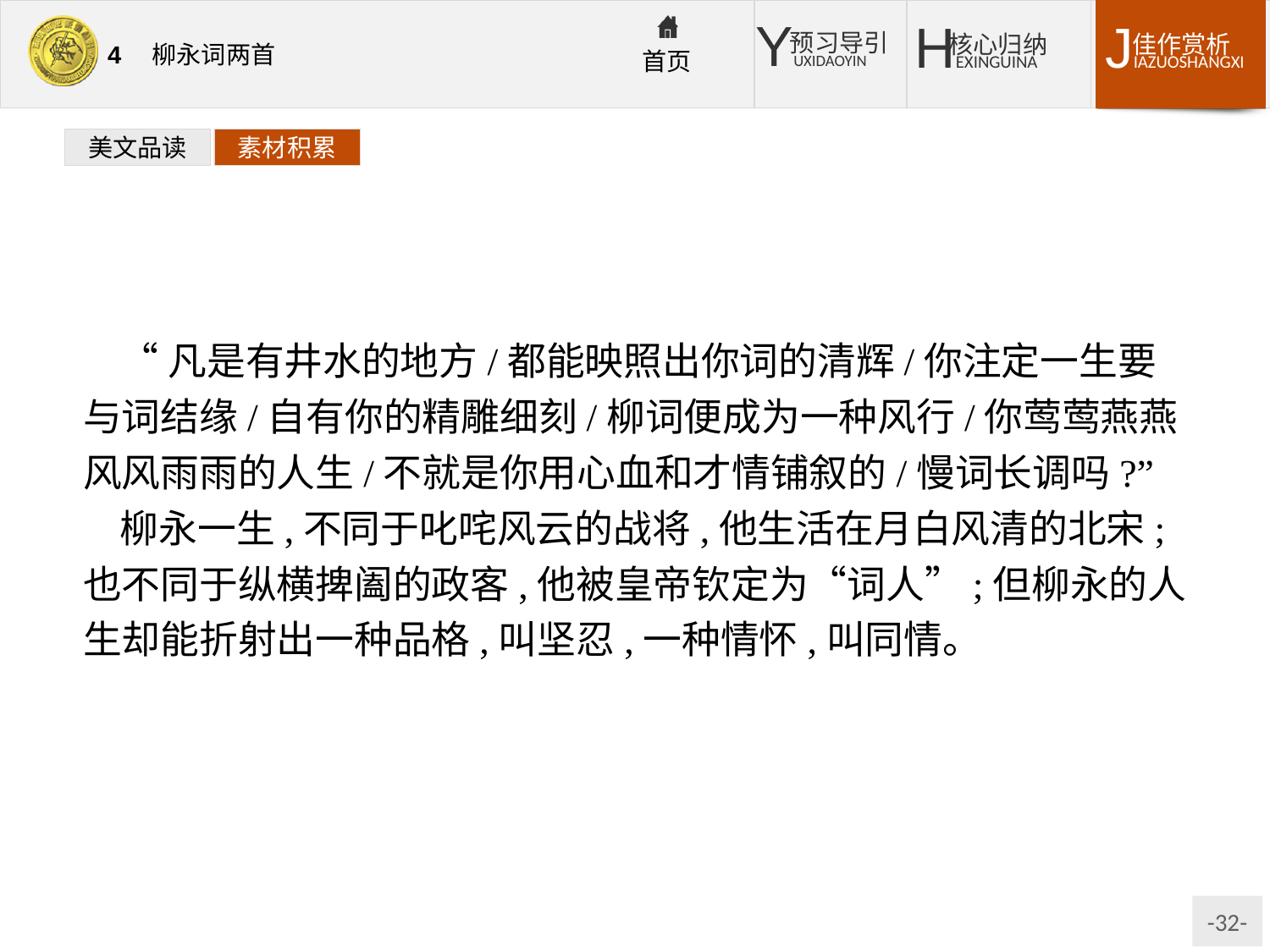

美文品读
素材积累
“凡是有井水的地方/都能映照出你词的清辉/你注定一生要与词结缘/自有你的精雕细刻/柳词便成为一种风行/你莺莺燕燕风风雨雨的人生/不就是你用心血和才情铺叙的/慢词长调吗?”
柳永一生,不同于叱咤风云的战将,他生活在月白风清的北宋;也不同于纵横捭阖的政客,他被皇帝钦定为“词人”;但柳永的人生却能折射出一种品格,叫坚忍,一种情怀,叫同情。